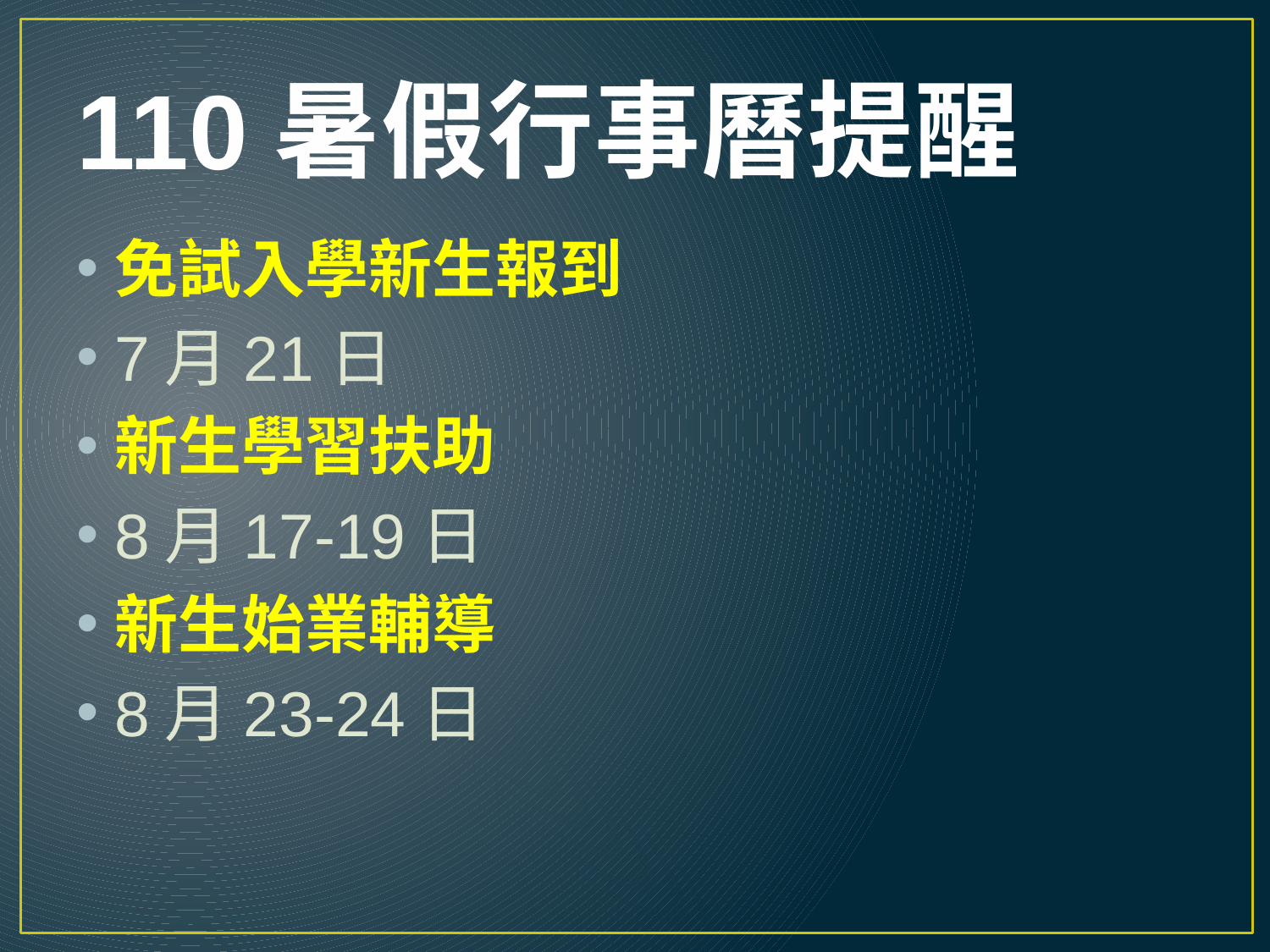

# 110暑假行事曆提醒
免試入學新生報到
7月21日
新生學習扶助
8月17-19日
新生始業輔導
8月23-24日